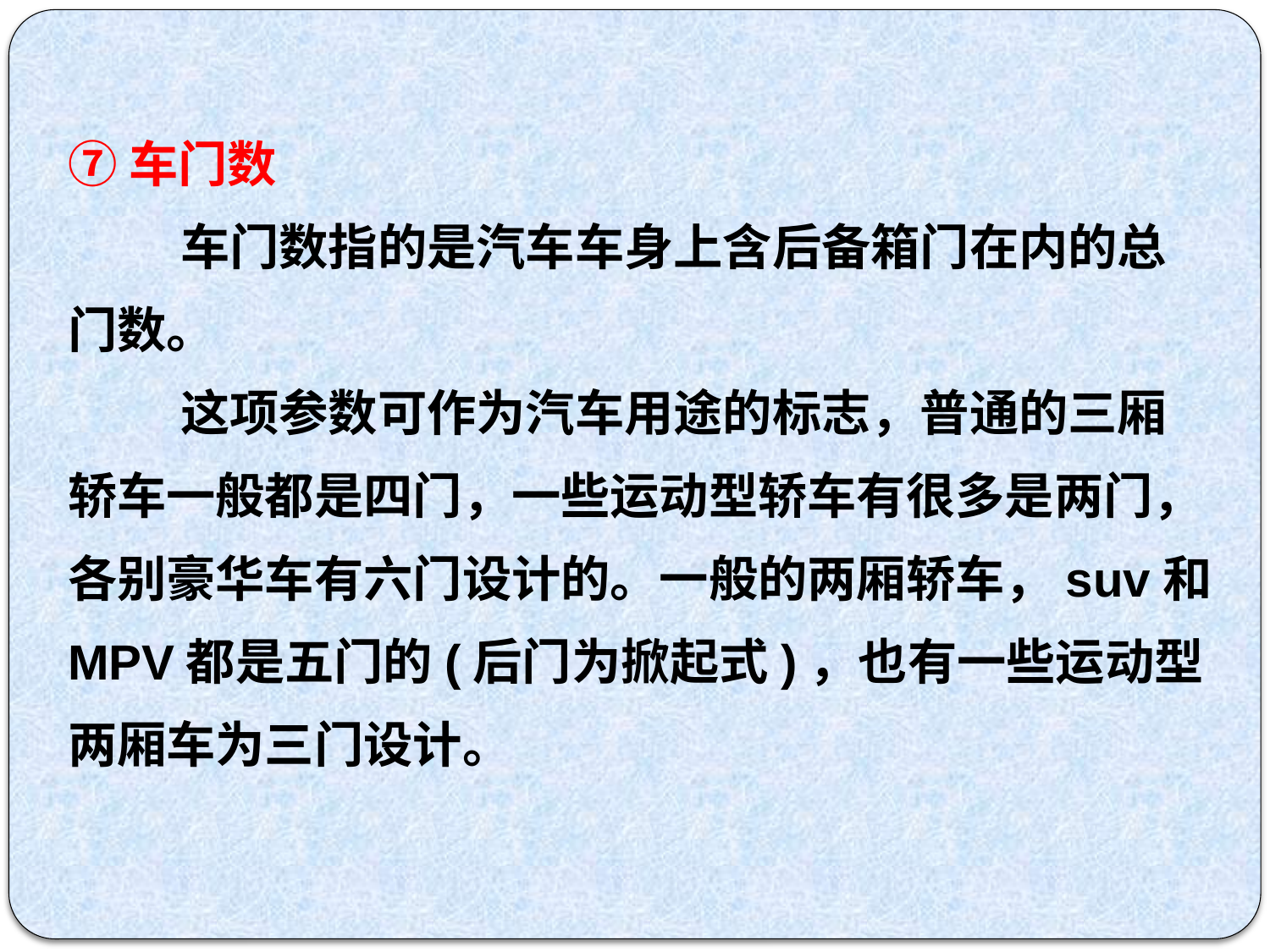

⑦车门数
         车门数指的是汽车车身上含后备箱门在内的总门数。
         这项参数可作为汽车用途的标志，普通的三厢轿车一般都是四门，一些运动型轿车有很多是两门，各别豪华车有六门设计的。一般的两厢轿车，suv和MPV都是五门的(后门为掀起式)，也有一些运动型两厢车为三门设计。